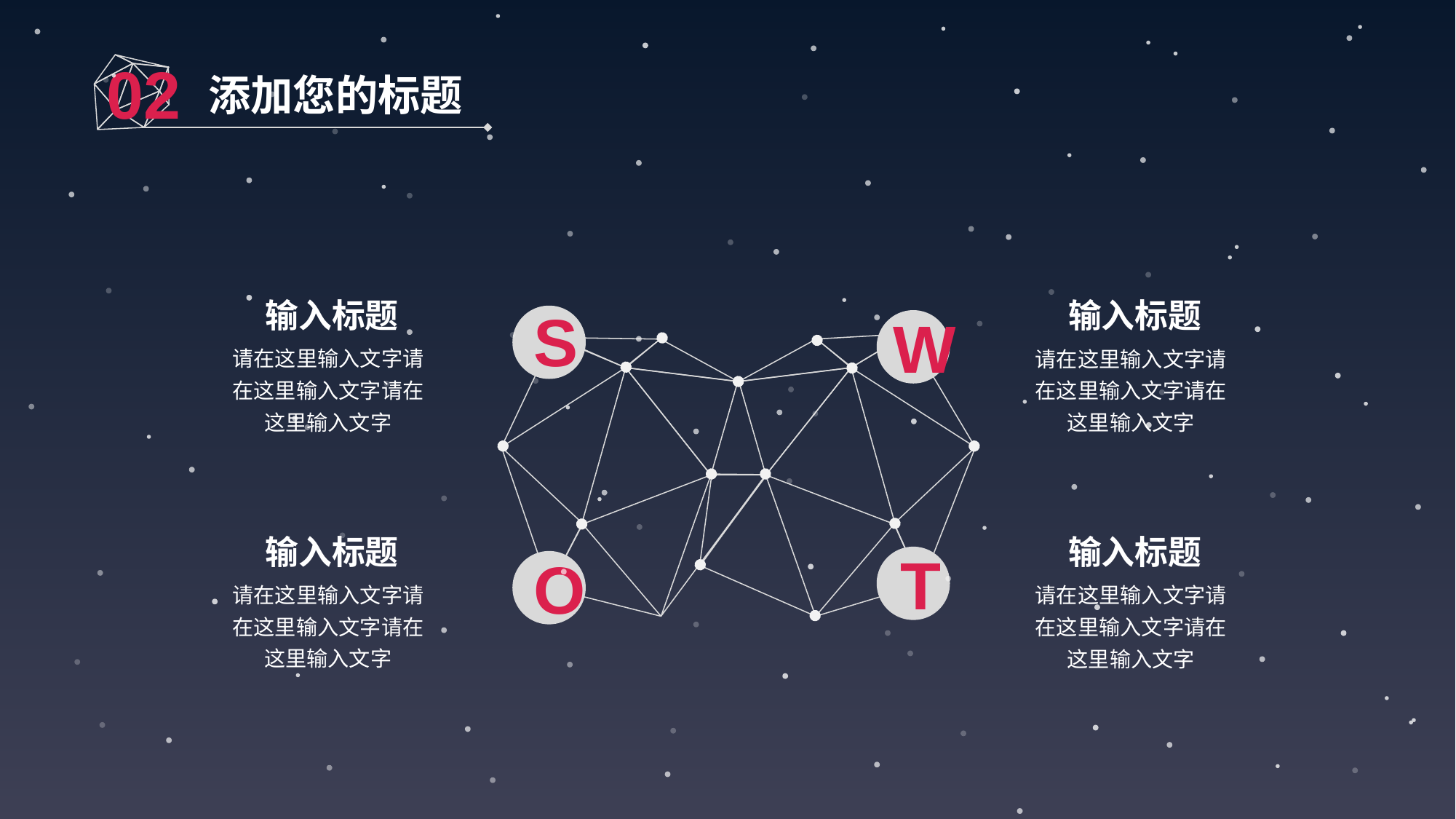

02

添加您的标题

输入标题
输入标题
S
W

请在这里输入文字请在这里输入文字请在这里输入文字
请在这里输入文字请在这里输入文字请在这里输入文字
输入标题
输入标题

T
O

请在这里输入文字请在这里输入文字请在这里输入文字
请在这里输入文字请在这里输入文字请在这里输入文字